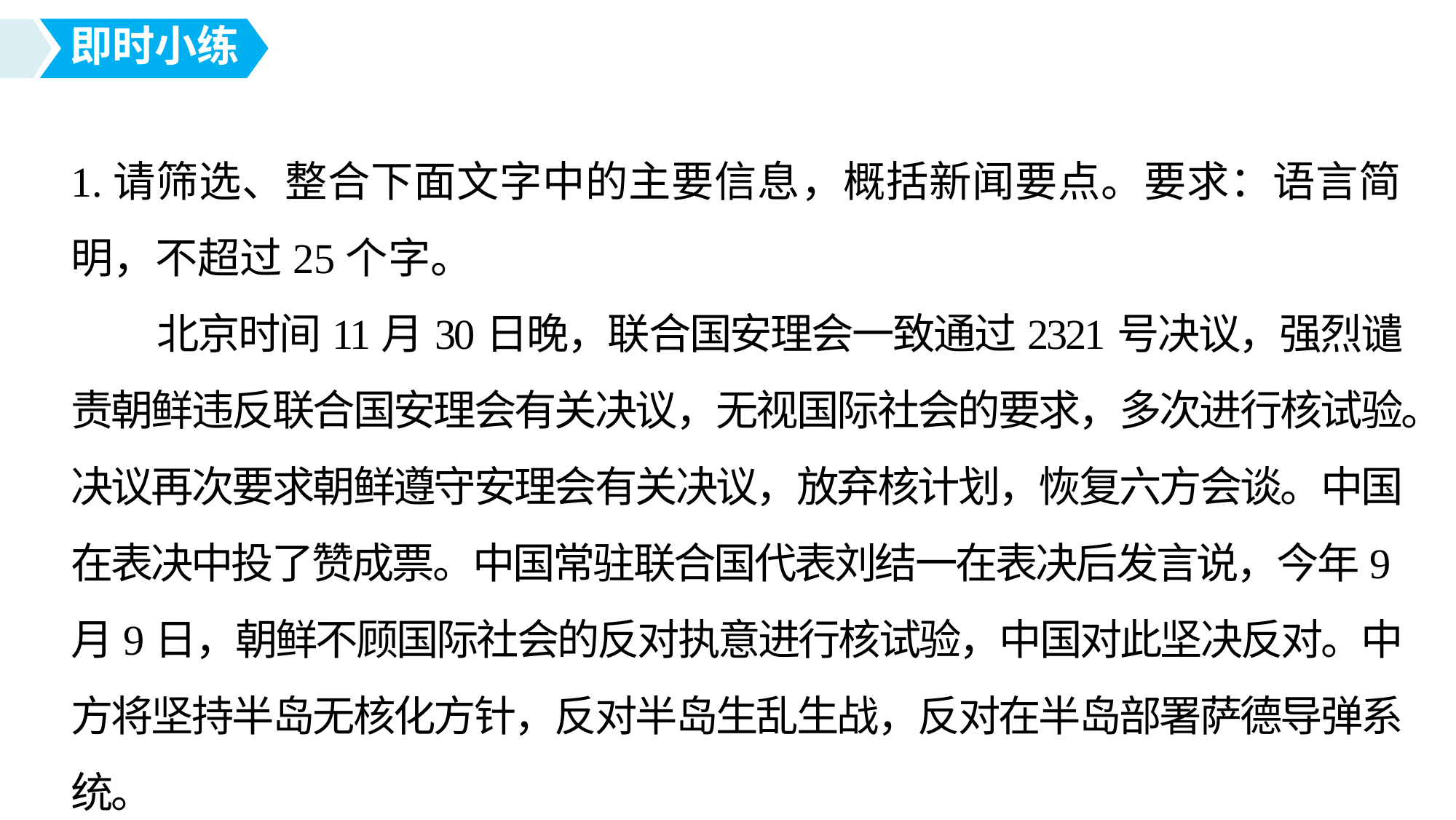

即时小练

1.请筛选、整合下面文字中的主要信息，概括新闻要点。要求：语言简明，不超过25个字。
北京时间11月30日晚，联合国安理会一致通过2321号决议，强烈谴责朝鲜违反联合国安理会有关决议，无视国际社会的要求，多次进行核试验。决议再次要求朝鲜遵守安理会有关决议，放弃核计划，恢复六方会谈。中国在表决中投了赞成票。中国常驻联合国代表刘结一在表决后发言说，今年9月9日，朝鲜不顾国际社会的反对执意进行核试验，中国对此坚决反对。中方将坚持半岛无核化方针，反对半岛生乱生战，反对在半岛部署萨德导弹系统。